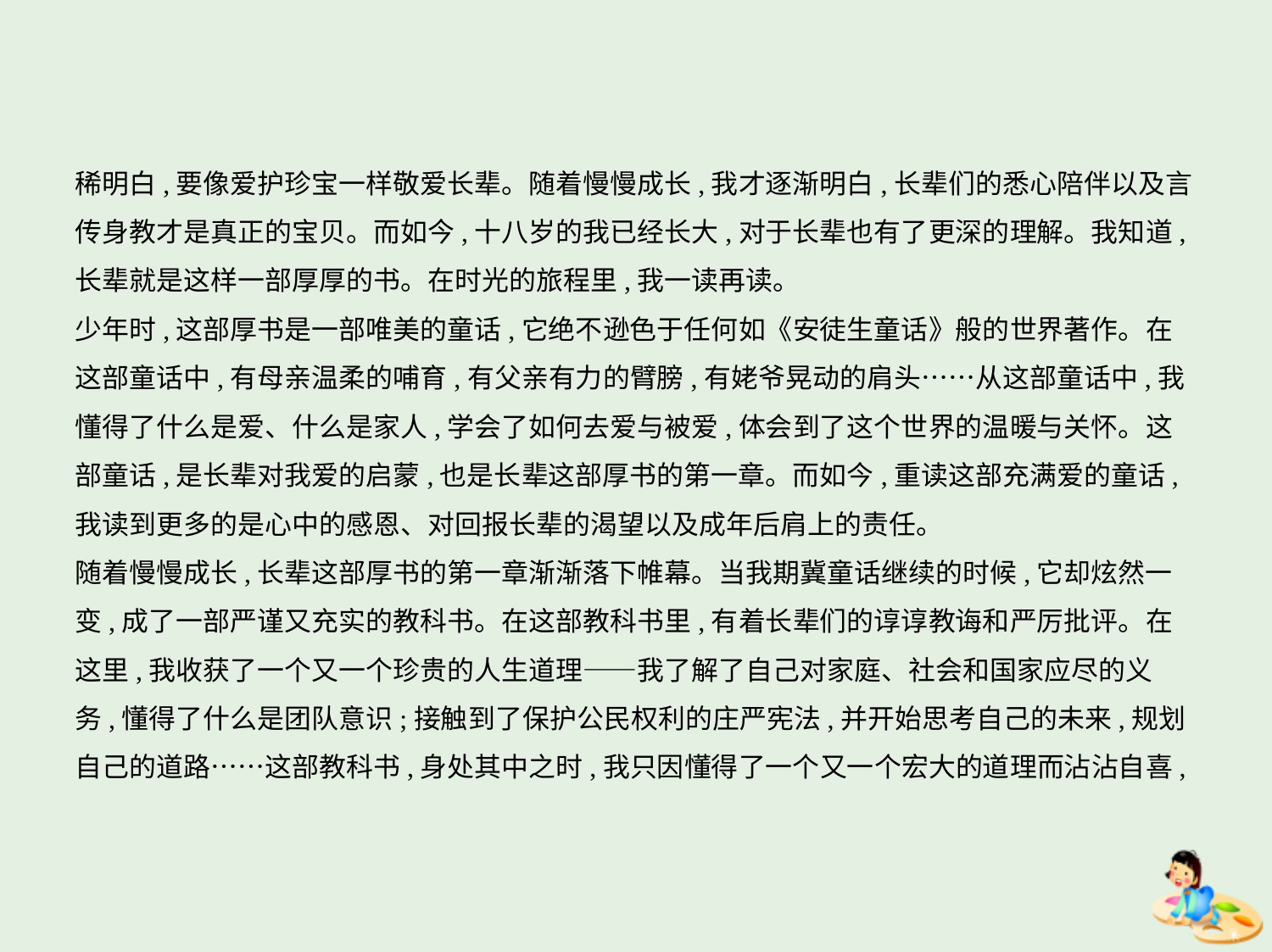

稀明白,要像爱护珍宝一样敬爱长辈。随着慢慢成长,我才逐渐明白,长辈们的悉心陪伴以及言
传身教才是真正的宝贝。而如今,十八岁的我已经长大,对于长辈也有了更深的理解。我知道,
长辈就是这样一部厚厚的书。在时光的旅程里,我一读再读。
少年时,这部厚书是一部唯美的童话,它绝不逊色于任何如《安徒生童话》般的世界著作。在
这部童话中,有母亲温柔的哺育,有父亲有力的臂膀,有姥爷晃动的肩头……从这部童话中,我
懂得了什么是爱、什么是家人,学会了如何去爱与被爱,体会到了这个世界的温暖与关怀。这
部童话,是长辈对我爱的启蒙,也是长辈这部厚书的第一章。而如今,重读这部充满爱的童话,
我读到更多的是心中的感恩、对回报长辈的渴望以及成年后肩上的责任。
随着慢慢成长,长辈这部厚书的第一章渐渐落下帷幕。当我期冀童话继续的时候,它却炫然一
变,成了一部严谨又充实的教科书。在这部教科书里,有着长辈们的谆谆教诲和严厉批评。在
这里,我收获了一个又一个珍贵的人生道理——我了解了自己对家庭、社会和国家应尽的义
务,懂得了什么是团队意识;接触到了保护公民权利的庄严宪法,并开始思考自己的未来,规划
自己的道路……这部教科书,身处其中之时,我只因懂得了一个又一个宏大的道理而沾沾自喜,